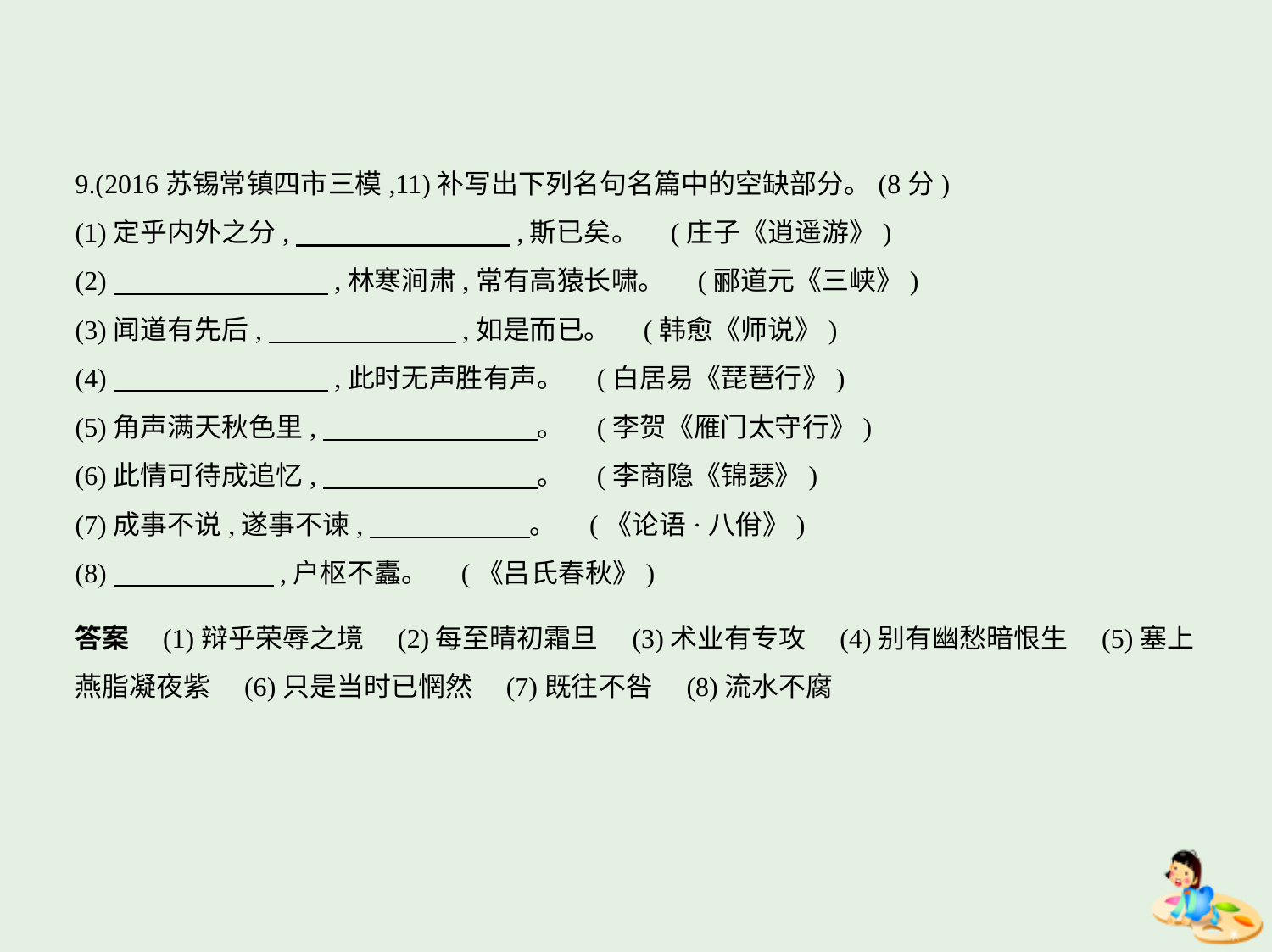

9.(2016苏锡常镇四市三模,11)补写出下列名句名篇中的空缺部分。(8分)
(1)定乎内外之分,　　　　　　　    ,斯已矣。 (庄子《逍遥游》)
(2)　　　　　　　    ,林寒涧肃,常有高猿长啸。 (郦道元《三峡》)
(3)闻道有先后,　　　　　　    ,如是而已。 (韩愈《师说》)
(4)　　　　　　　    ,此时无声胜有声。 (白居易《琵琶行》)
(5)角声满天秋色里,　　　　　　　    。 (李贺《雁门太守行》)
(6)此情可待成追忆,　　　　　　　    。 (李商隐《锦瑟》)
(7)成事不说,遂事不谏,　　　　　    。 (《论语·八佾》)
(8)　　　　　    ,户枢不蠹。 (《吕氏春秋》)
答案　(1)辩乎荣辱之境　(2)每至晴初霜旦　(3)术业有专攻　(4)别有幽愁暗恨生　(5)塞上
燕脂凝夜紫　(6)只是当时已惘然　(7)既往不咎　(8)流水不腐